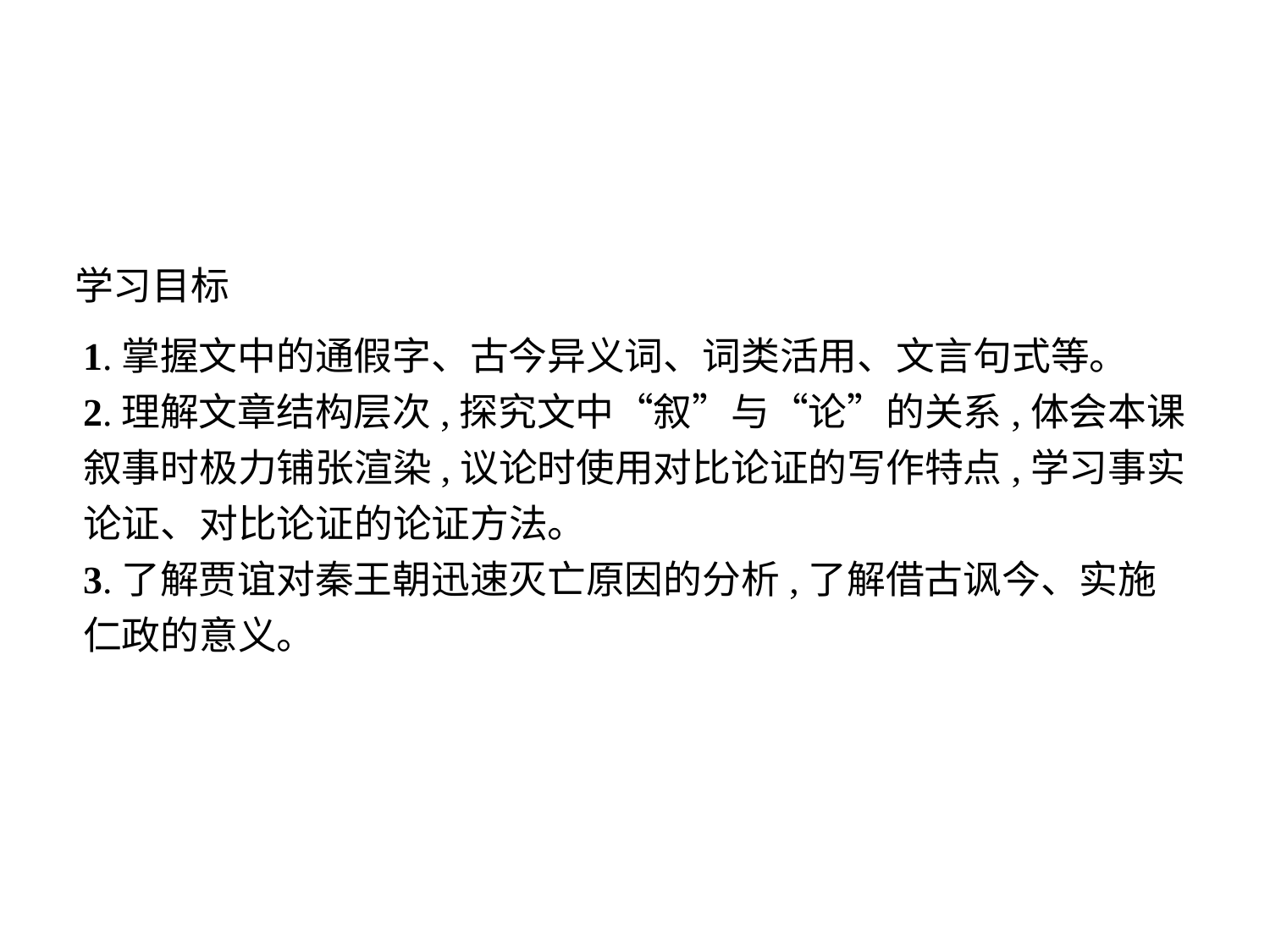

学习目标
1.掌握文中的通假字、古今异义词、词类活用、文言句式等。
2.理解文章结构层次,探究文中“叙”与“论”的关系,体会本课叙事时极力铺张渲染,议论时使用对比论证的写作特点,学习事实论证、对比论证的论证方法。
3.了解贾谊对秦王朝迅速灭亡原因的分析,了解借古讽今、实施仁政的意义。